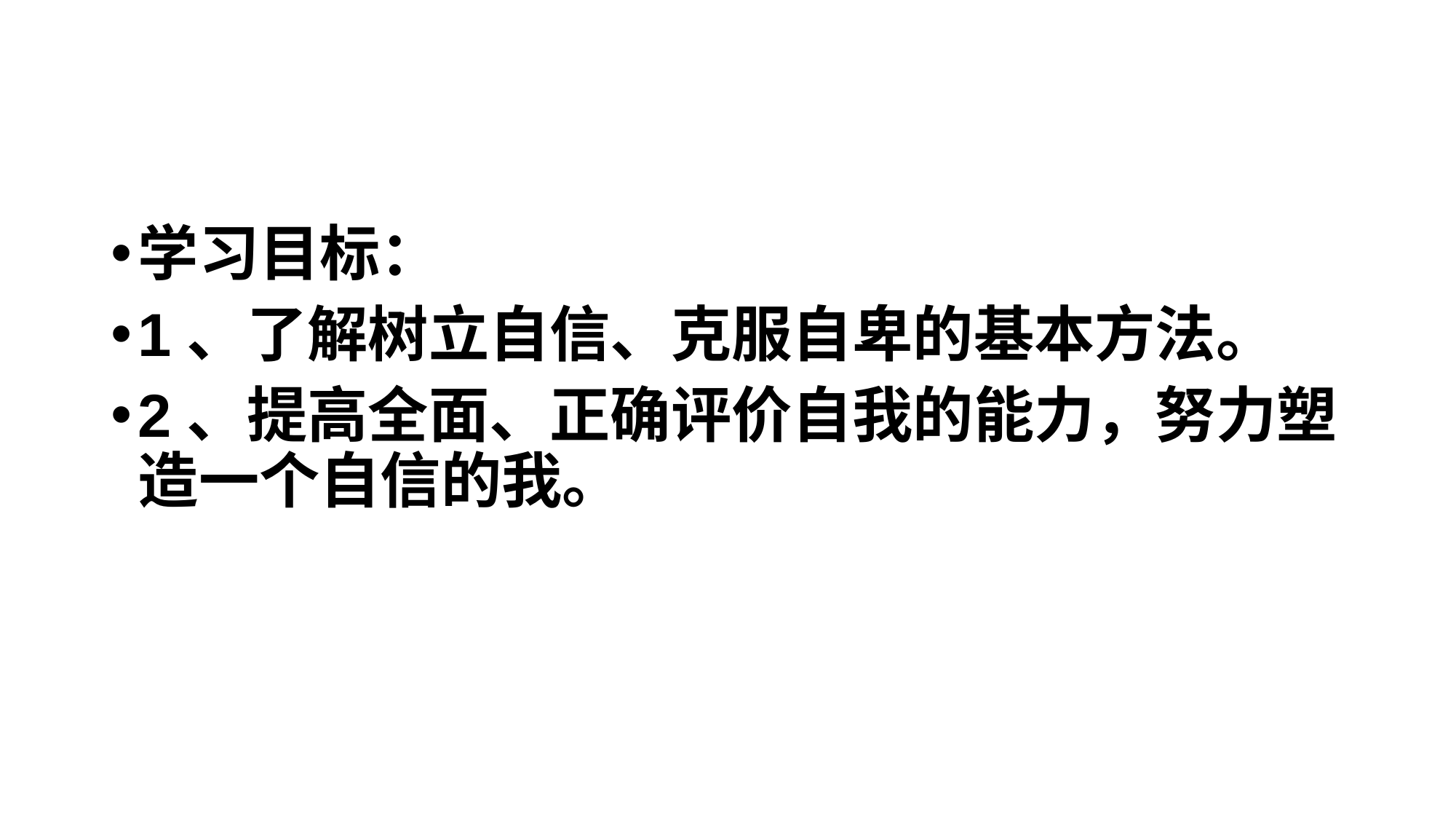

学习目标：
1、了解树立自信、克服自卑的基本方法。
2、提高全面、正确评价自我的能力，努力塑造一个自信的我。